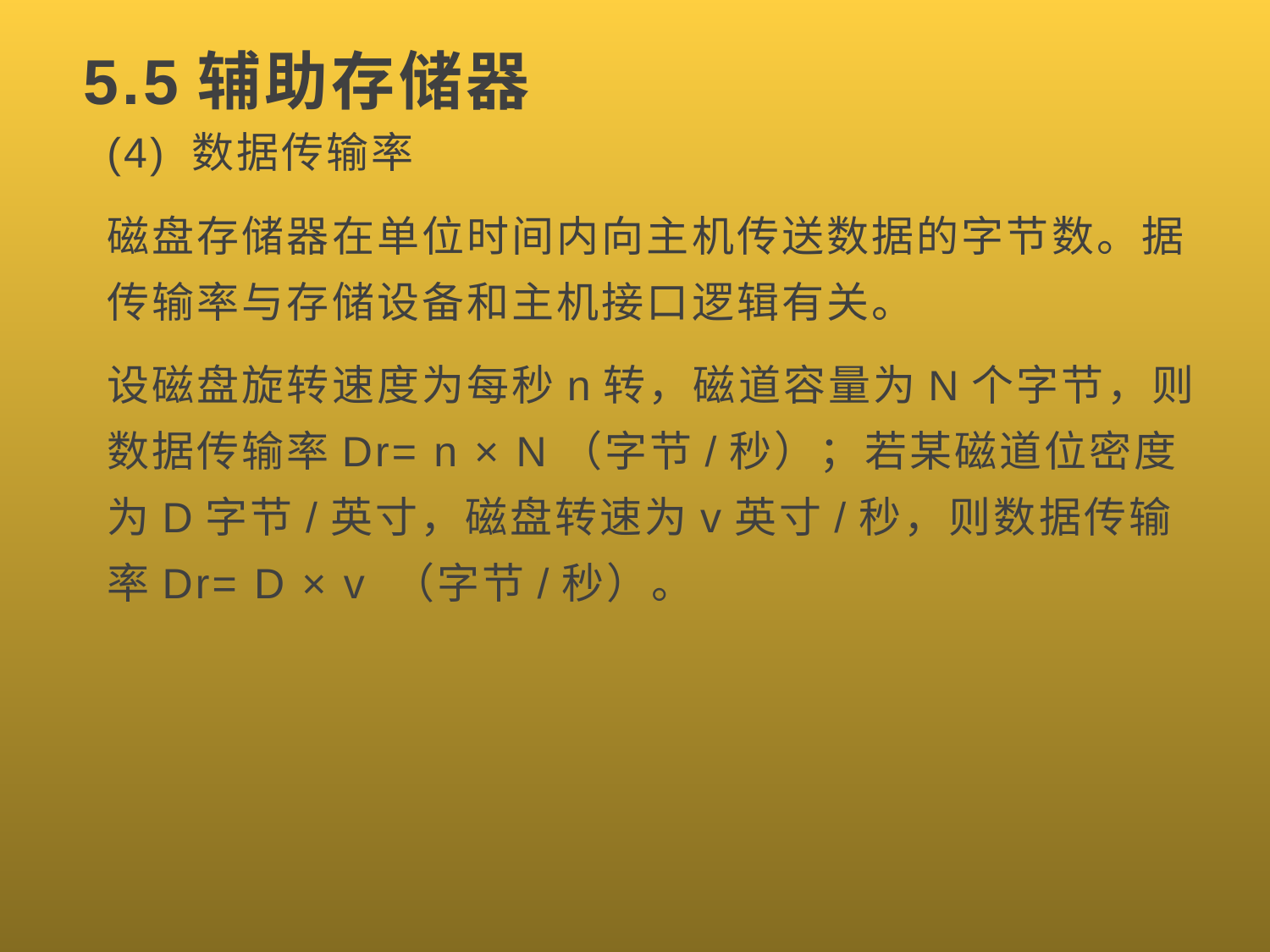

# 5.5辅助存储器

(4) 数据传输率
磁盘存储器在单位时间内向主机传送数据的字节数。据传输率与存储设备和主机接口逻辑有关。
设磁盘旋转速度为每秒n转，磁道容量为N个字节，则数据传输率Dr= n × N（字节/秒）；若某磁道位密度为D字节/英寸，磁盘转速为v英寸/秒，则数据传输率Dr= D × v （字节/秒）。